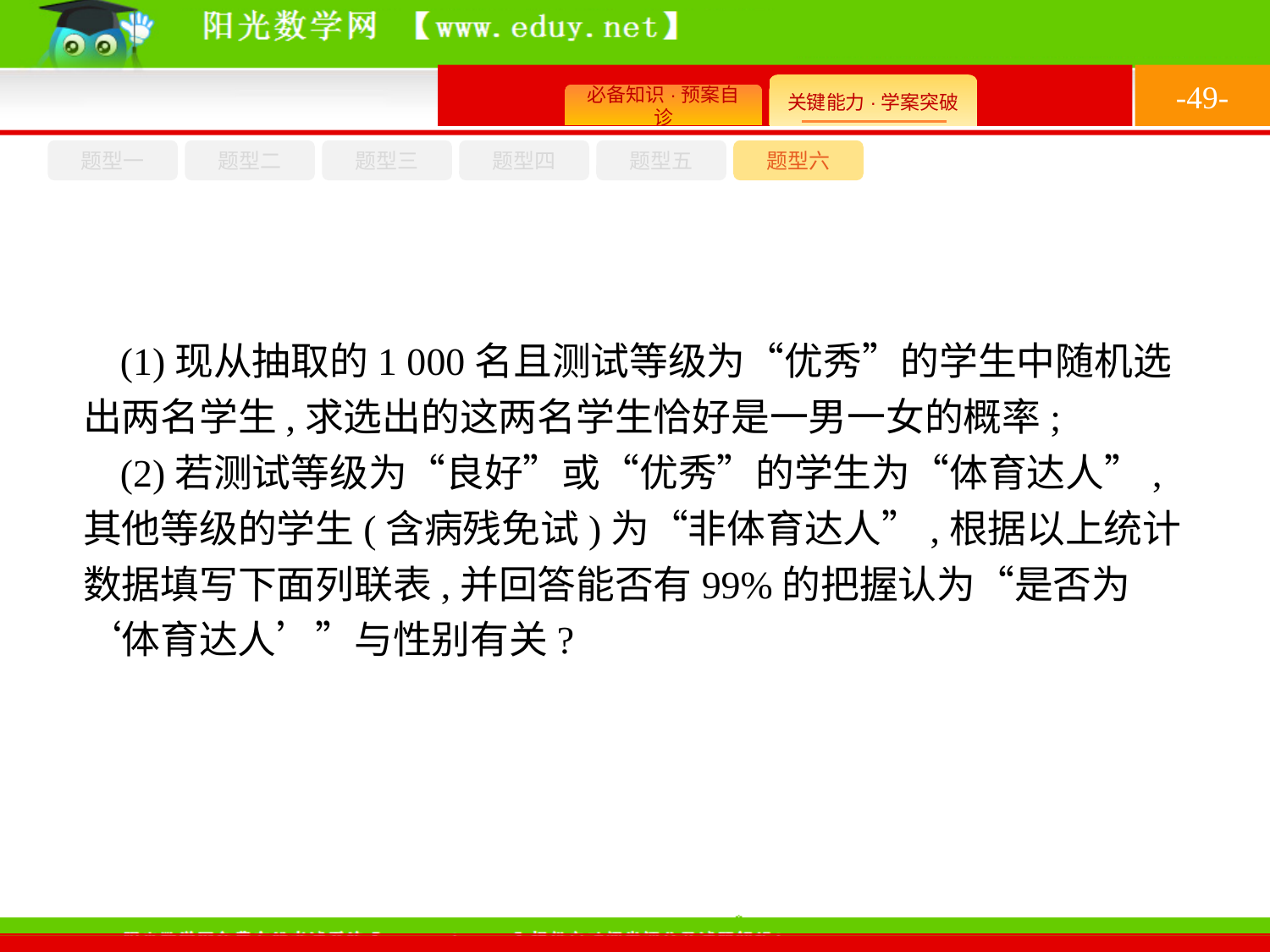

-49-
题型六
题型四
题型五
题型一
题型三
题型二
(1)现从抽取的1 000名且测试等级为“优秀”的学生中随机选出两名学生,求选出的这两名学生恰好是一男一女的概率;
(2)若测试等级为“良好”或“优秀”的学生为“体育达人”,其他等级的学生(含病残免试)为“非体育达人”,根据以上统计数据填写下面列联表,并回答能否有99%的把握认为“是否为‘体育达人’”与性别有关?